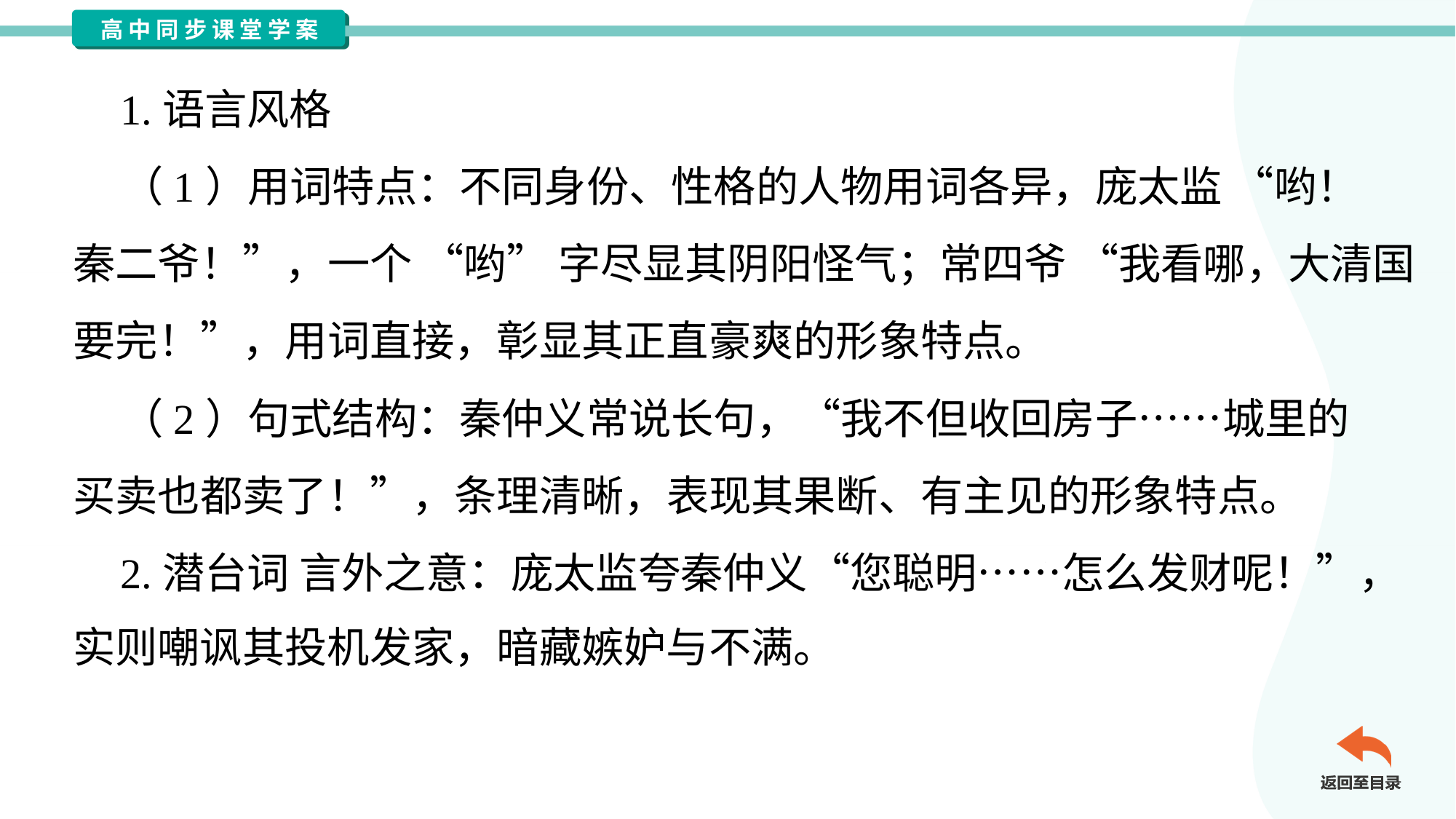

1.语言风格
    （1）用词特点：不同身份、性格的人物用词各异，庞太监 “哟！
秦二爷！”，一个 “哟” 字尽显其阴阳怪气；常四爷 “我看哪，大清国
要完！”，用词直接，彰显其正直豪爽的形象特点。
    （2）句式结构：秦仲义常说长句，“我不但收回房子……城里的
买卖也都卖了！”，条理清晰，表现其果断、有主见的形象特点。
    2.潜台词 言外之意：庞太监夸秦仲义“您聪明……怎么发财呢！”，
实则嘲讽其投机发家，暗藏嫉妒与不满。